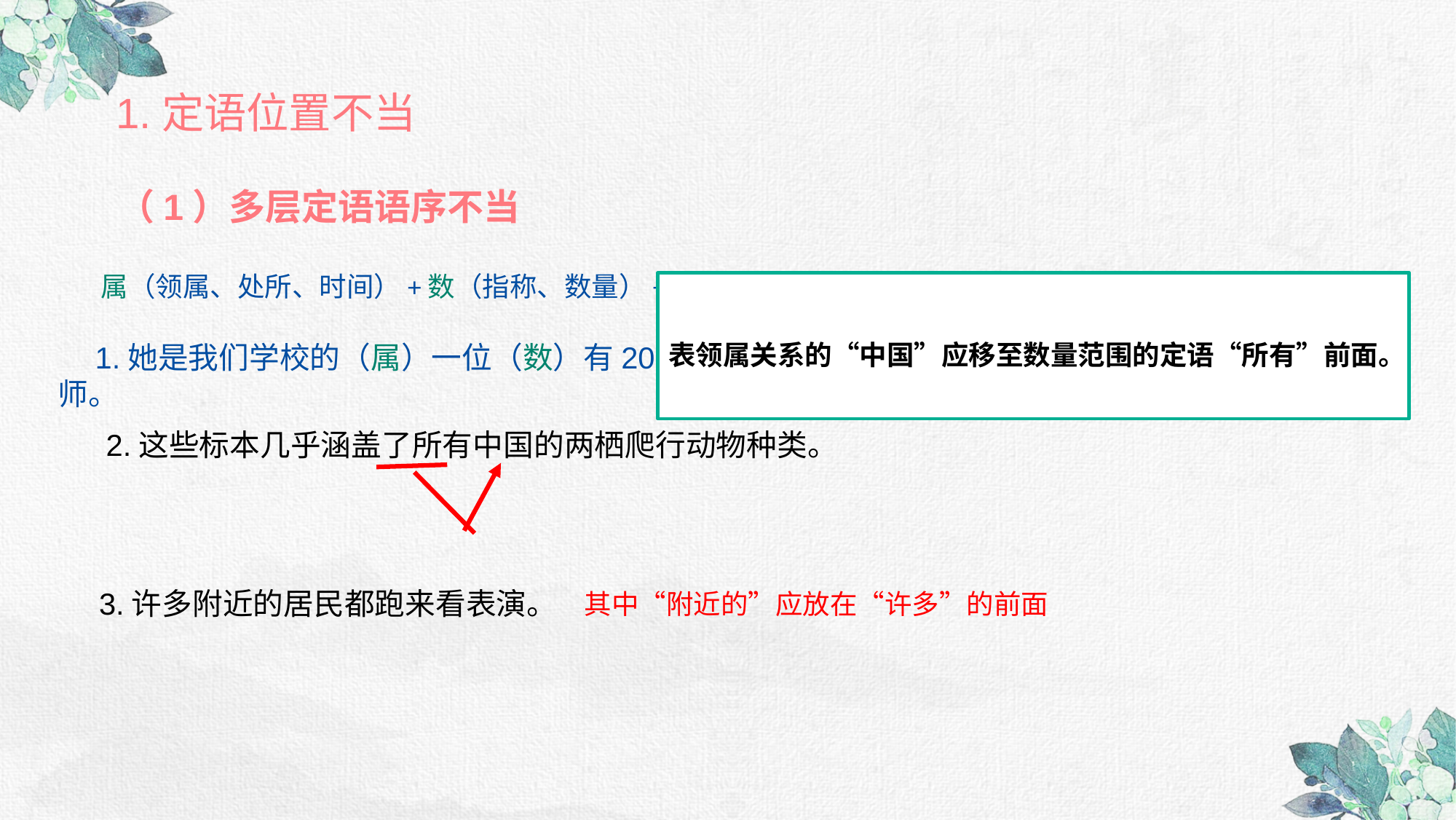

1.定语位置不当
（1）多层定语语序不当
属（领属、处所、时间）+数（指称、数量）+动词+形容词+名词
表领属关系的“中国”应移至数量范围的定语“所有”前面。
      1.她是我们学校的（属）一位（数）有20年教学经验（动）的优秀（形）的语文（名）教师。
2.这些标本几乎涵盖了所有中国的两栖爬行动物种类。

3.许多附近的居民都跑来看表演。
其中“附近的”应放在“许多”的前面